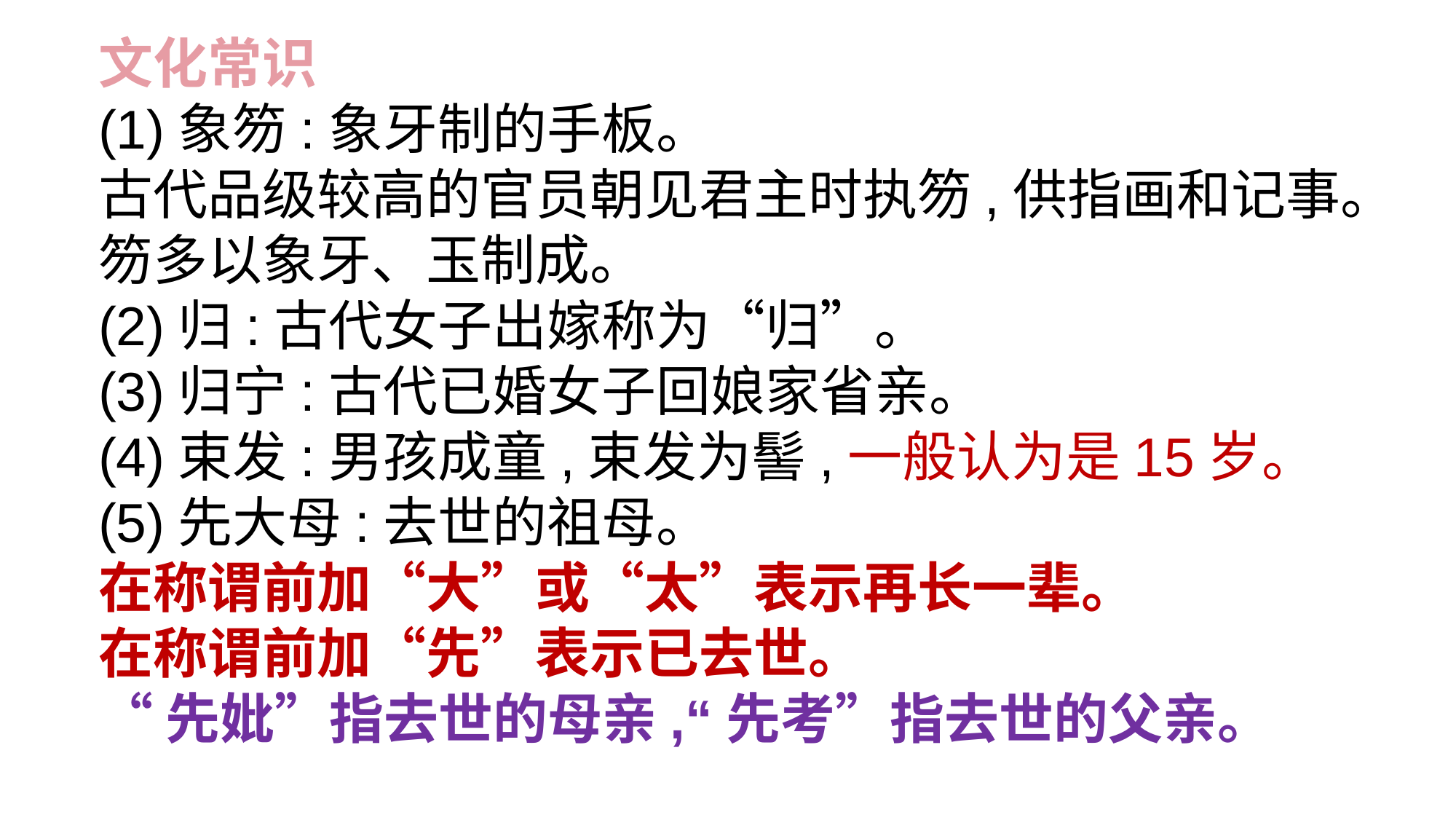

文化常识
(1)象笏:象牙制的手板。
古代品级较高的官员朝见君主时执笏,供指画和记事。
笏多以象牙、玉制成。
(2)归:古代女子出嫁称为“归”。
(3)归宁:古代已婚女子回娘家省亲。
(4)束发:男孩成童,束发为髻,一般认为是15岁。
(5)先大母:去世的祖母。
在称谓前加“大”或“太”表示再长一辈。
在称谓前加“先”表示已去世。
“先妣”指去世的母亲,“先考”指去世的父亲。